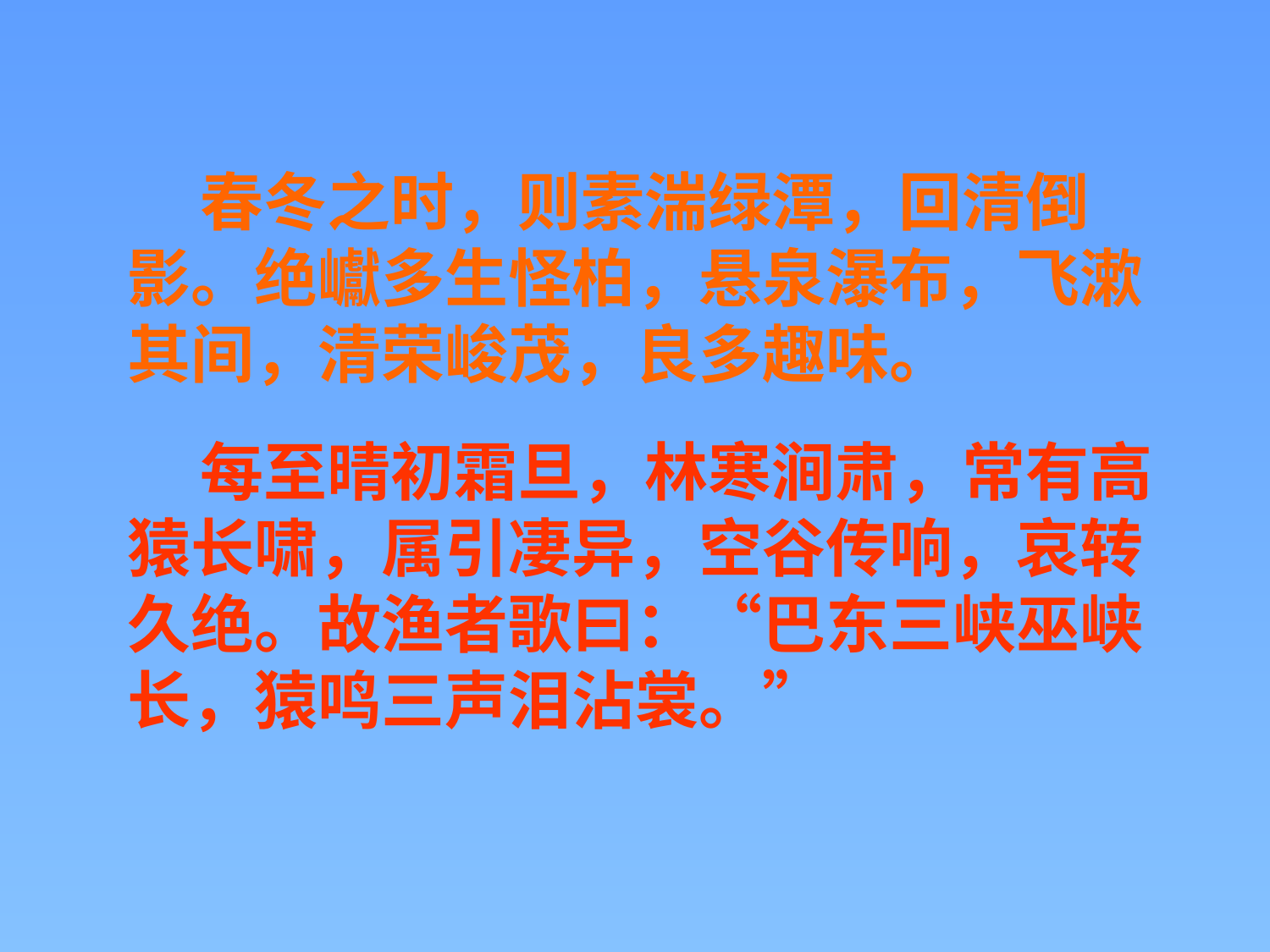

春冬之时，则素湍绿潭，回清倒影。绝巘多生怪柏，悬泉瀑布，飞漱其间，清荣峻茂，良多趣味。
    每至晴初霜旦，林寒涧肃，常有高猿长啸，属引凄异，空谷传响，哀转久绝。故渔者歌曰：“巴东三峡巫峡长，猿鸣三声泪沾裳。”